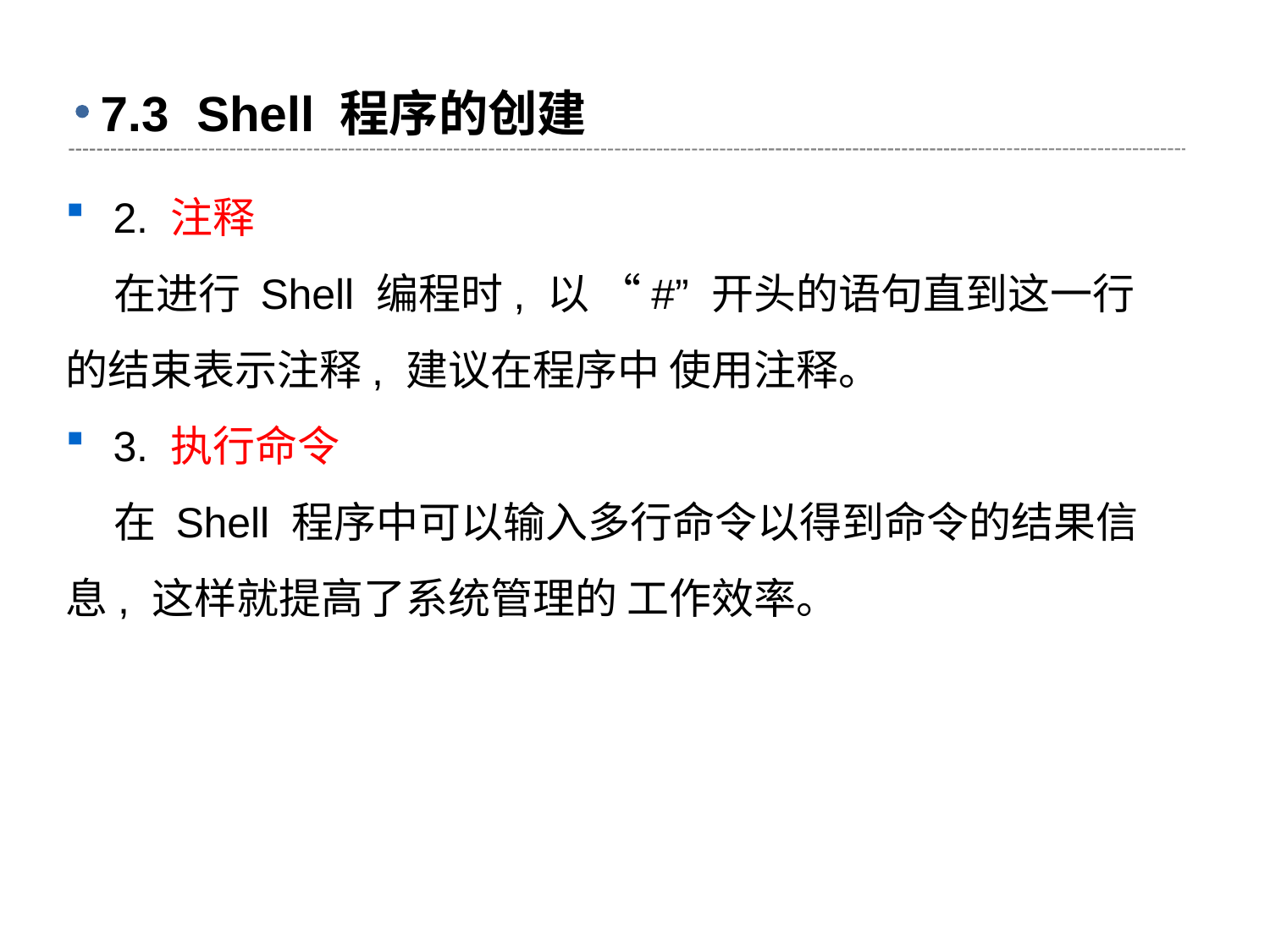

# 7.3  Shell 程序的创建
2. 注释
    在进行 Shell 编程时, 以 “#” 开头的语句直到这一行的结束表示注释, 建议在程序中 使用注释。
3. 执行命令
    在 Shell 程序中可以输入多行命令以得到命令的结果信息, 这样就提高了系统管理的 工作效率。